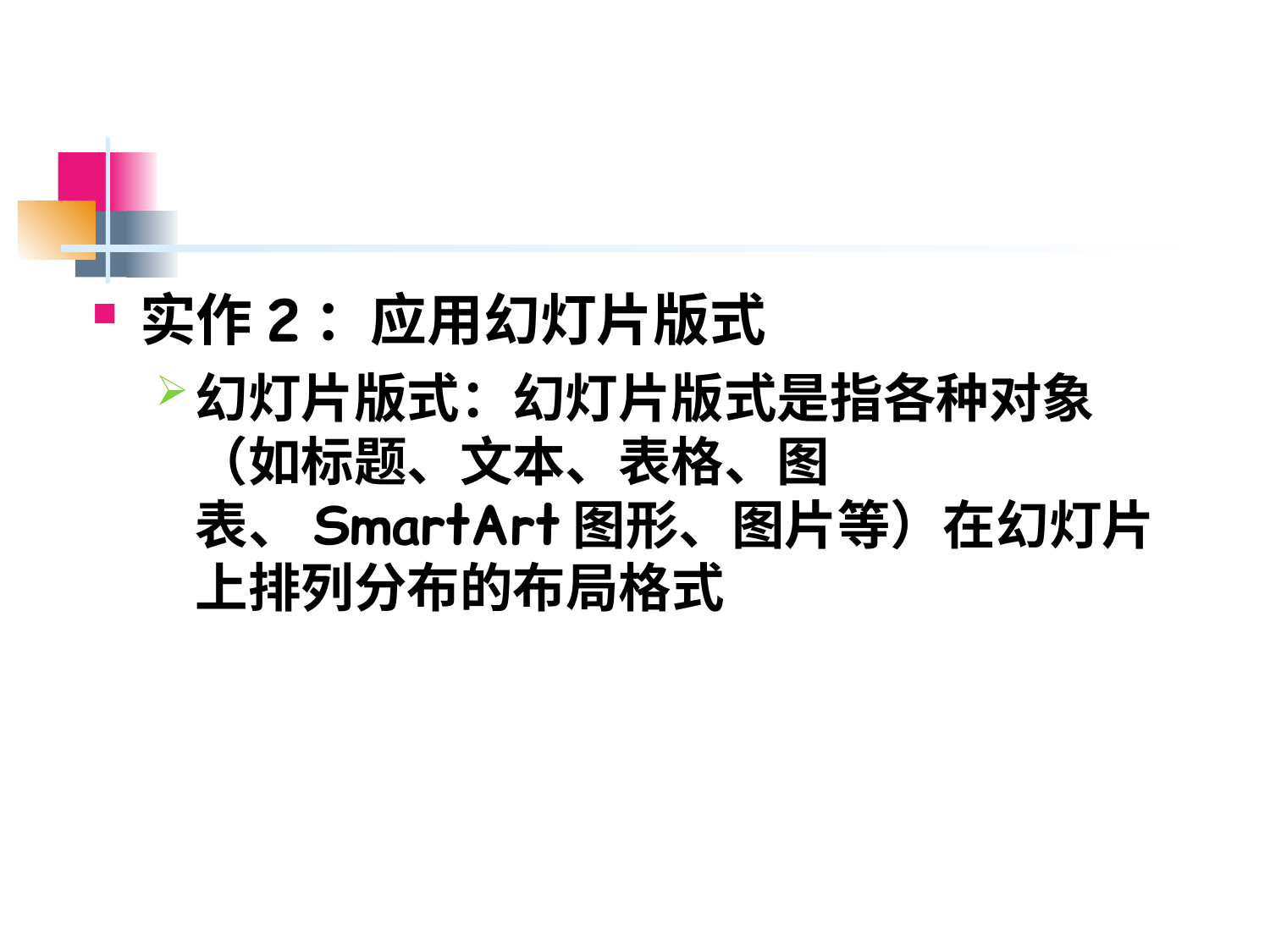

#
实作2：应用幻灯片版式
幻灯片版式：幻灯片版式是指各种对象（如标题、文本、表格、图表、SmartArt图形、图片等）在幻灯片上排列分布的布局格式